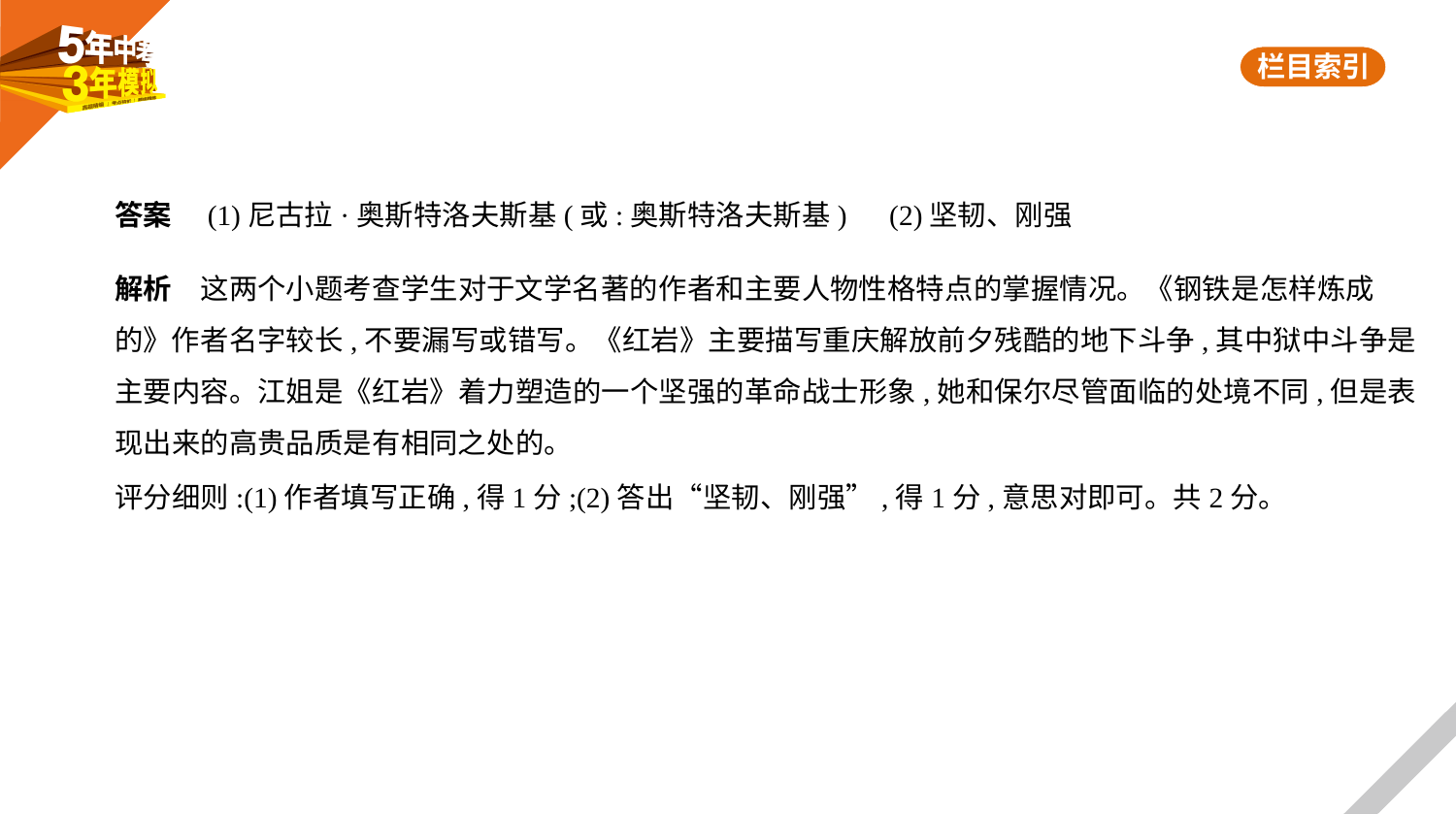

答案　(1)尼古拉·奥斯特洛夫斯基(或:奥斯特洛夫斯基)　(2)坚韧、刚强
解析　这两个小题考查学生对于文学名著的作者和主要人物性格特点的掌握情况。《钢铁是怎样炼成
的》作者名字较长,不要漏写或错写。《红岩》主要描写重庆解放前夕残酷的地下斗争,其中狱中斗争是
主要内容。江姐是《红岩》着力塑造的一个坚强的革命战士形象,她和保尔尽管面临的处境不同,但是表
现出来的高贵品质是有相同之处的。
评分细则:(1)作者填写正确,得1分;(2)答出“坚韧、刚强”,得1分,意思对即可。共2分。